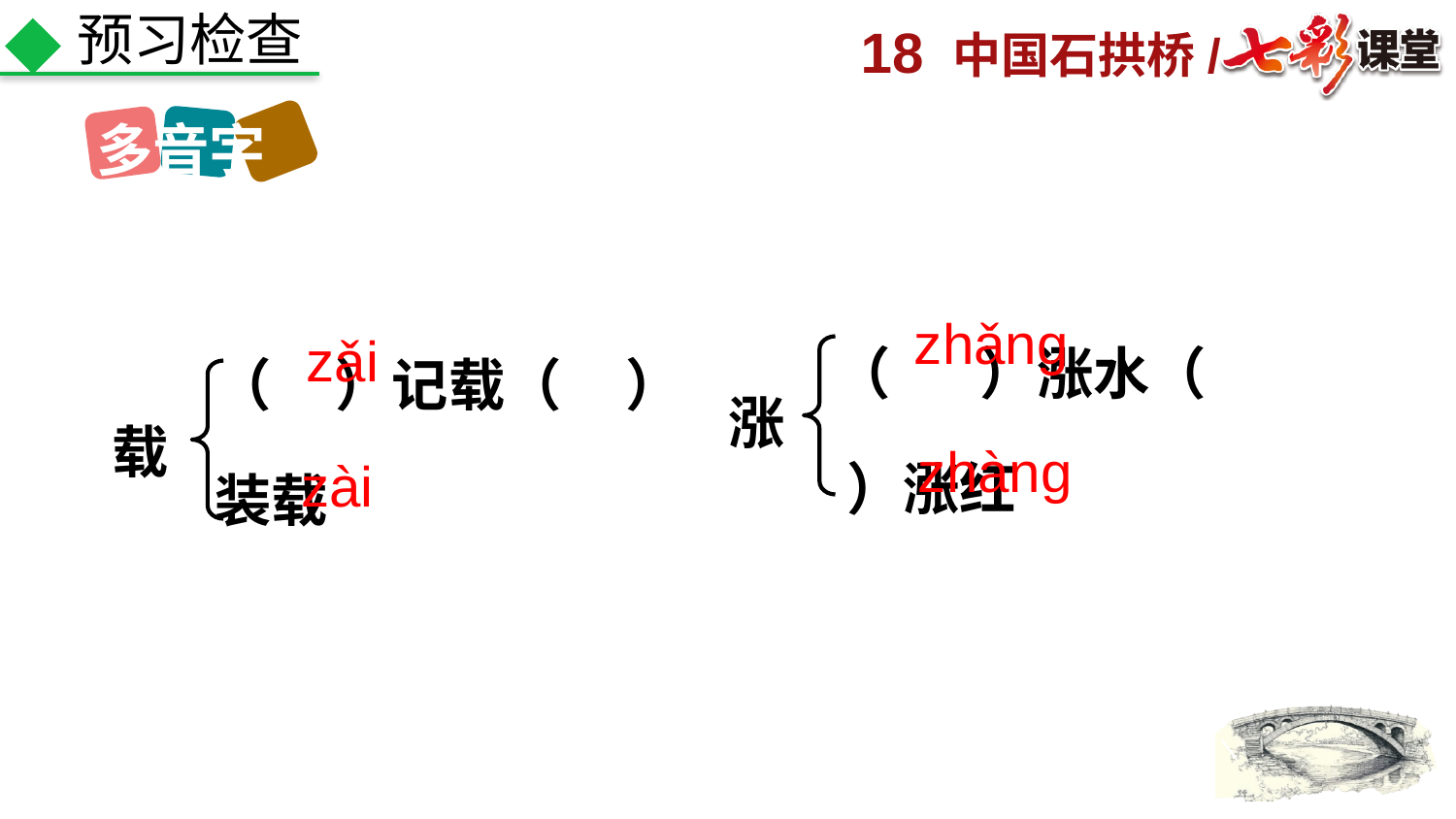

预习检查

多音字

（       ）涨水（       ）涨红
（     ）记载（     ）装载
zhǎnɡ
zǎi

涨

载
zhànɡ
zài